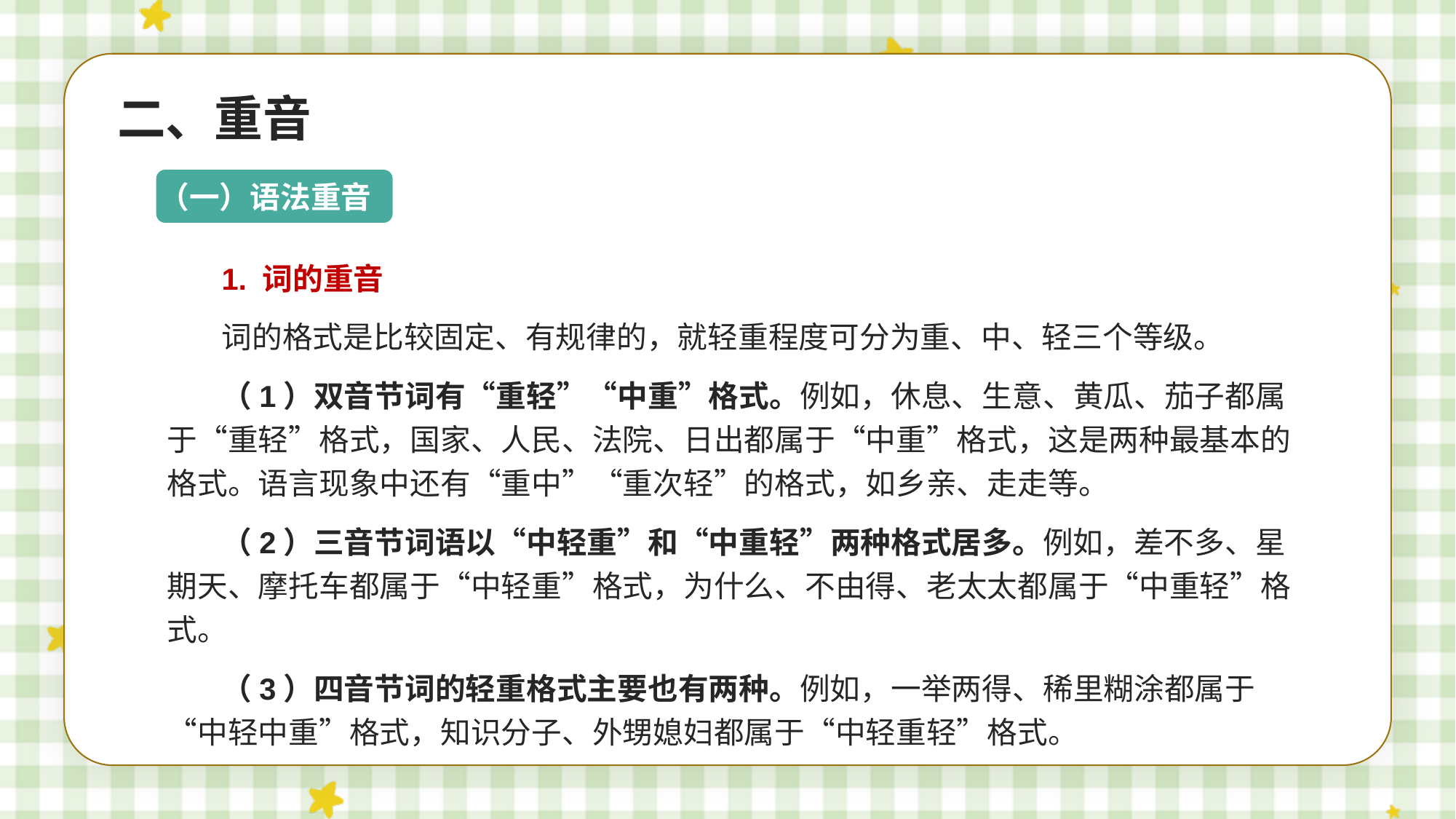

二、重音
（一）语法重音
1. 词的重音
词的格式是比较固定、有规律的，就轻重程度可分为重、中、轻三个等级。
（1）双音节词有“重轻”“中重”格式。例如，休息、生意、黄瓜、茄子都属于“重轻”格式，国家、人民、法院、日出都属于“中重”格式，这是两种最基本的格式。语言现象中还有“重中”“重次轻”的格式，如乡亲、走走等。
（2）三音节词语以“中轻重”和“中重轻”两种格式居多。例如，差不多、星期天、摩托车都属于“中轻重”格式，为什么、不由得、老太太都属于“中重轻”格式。
（3）四音节词的轻重格式主要也有两种。例如，一举两得、稀里糊涂都属于“中轻中重”格式，知识分子、外甥媳妇都属于“中轻重轻”格式。